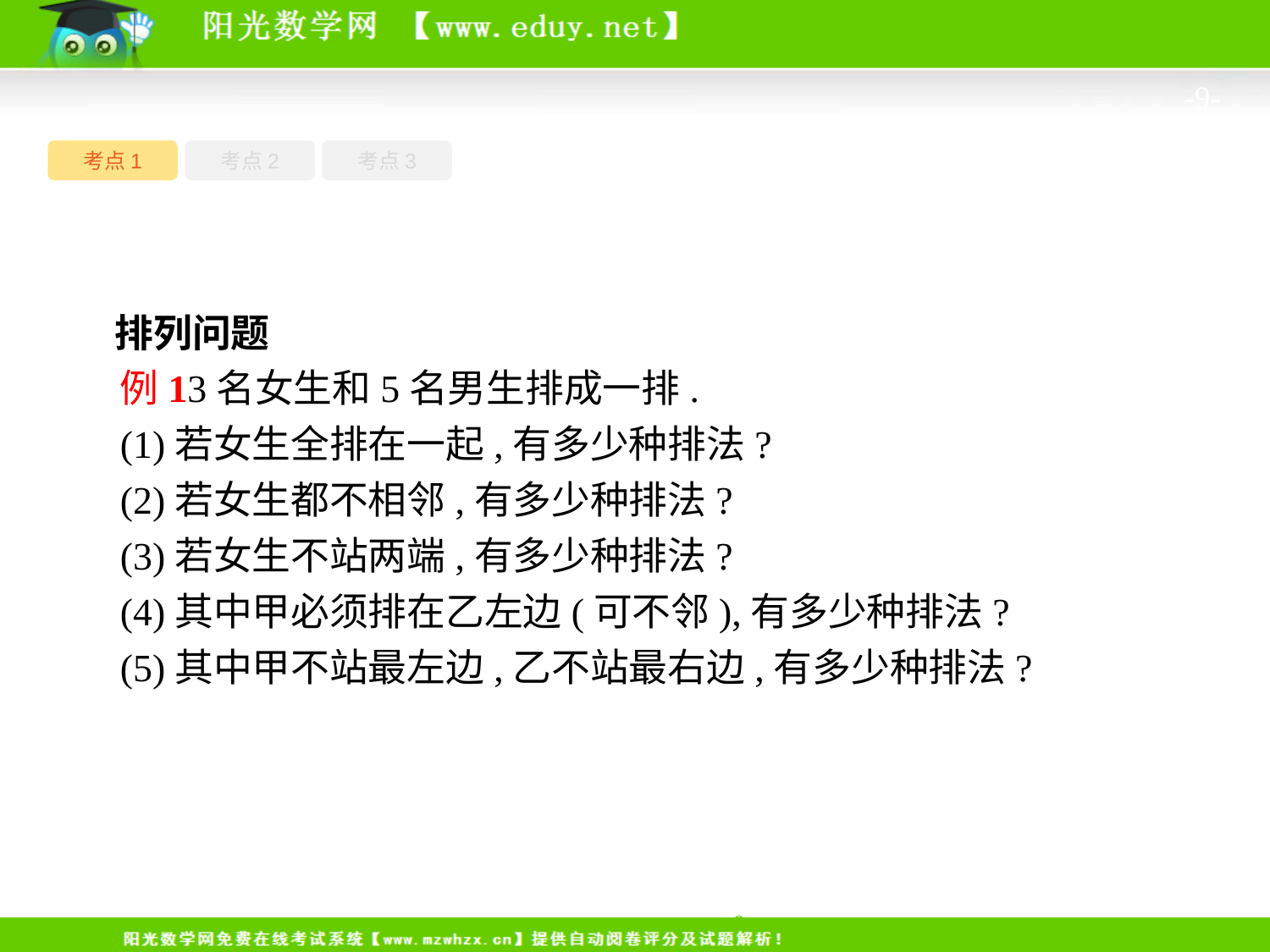

-9-
考点1
考点3
考点2
排列问题
例13名女生和5名男生排成一排.
(1)若女生全排在一起,有多少种排法?
(2)若女生都不相邻,有多少种排法?
(3)若女生不站两端,有多少种排法?
(4)其中甲必须排在乙左边(可不邻),有多少种排法?
(5)其中甲不站最左边,乙不站最右边,有多少种排法?